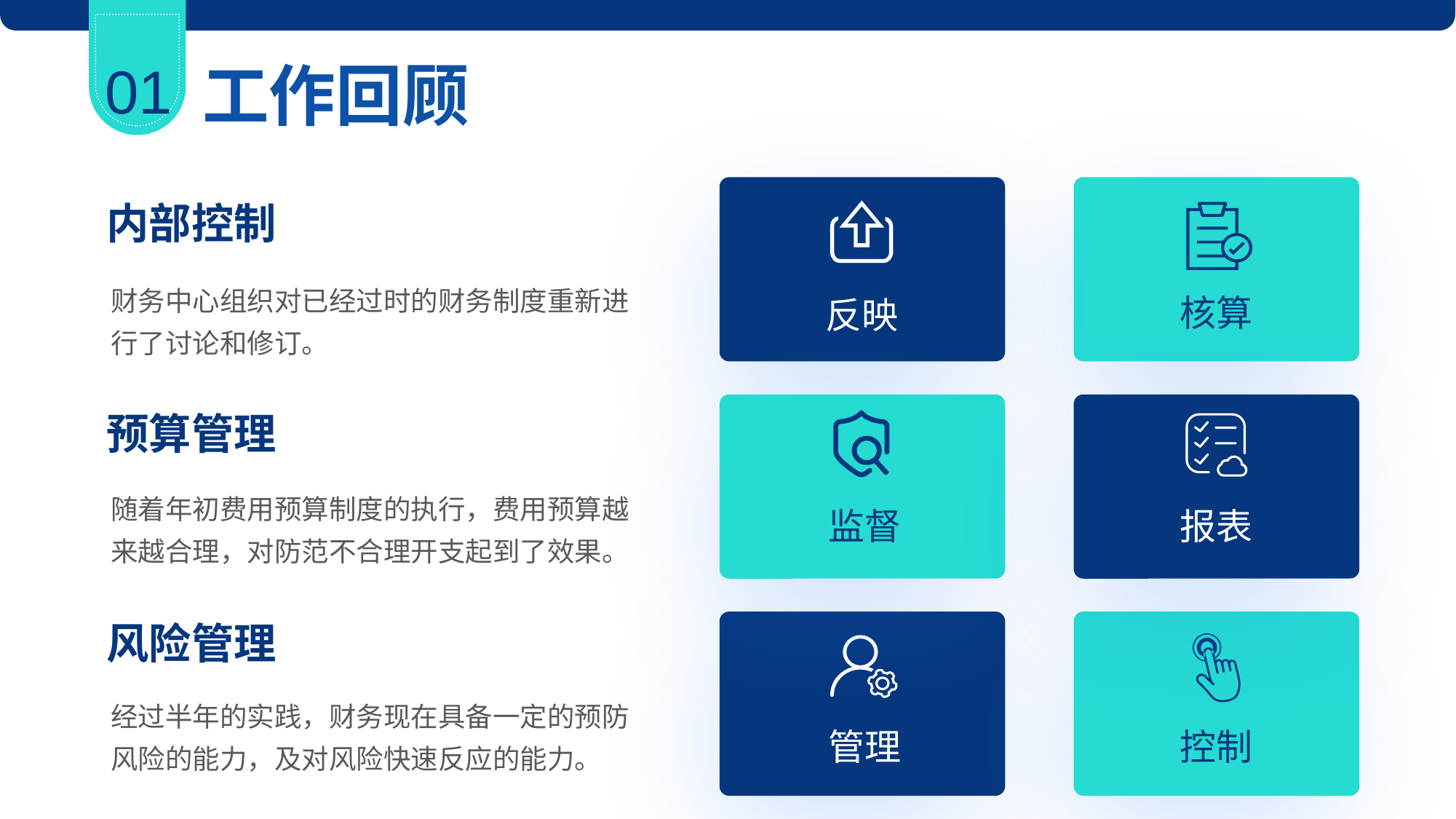

01
工作回顾

内部控制

财务中心组织对已经过时的财务制度重新进行了讨论和修订。
核算
反映

预算管理

随着年初费用预算制度的执行，费用预算越来越合理，对防范不合理开支起到了效果。
监督
报表
风险管理

经过半年的实践，财务现在具备一定的预防风险的能力，及对风险快速反应的能力。
管理
控制